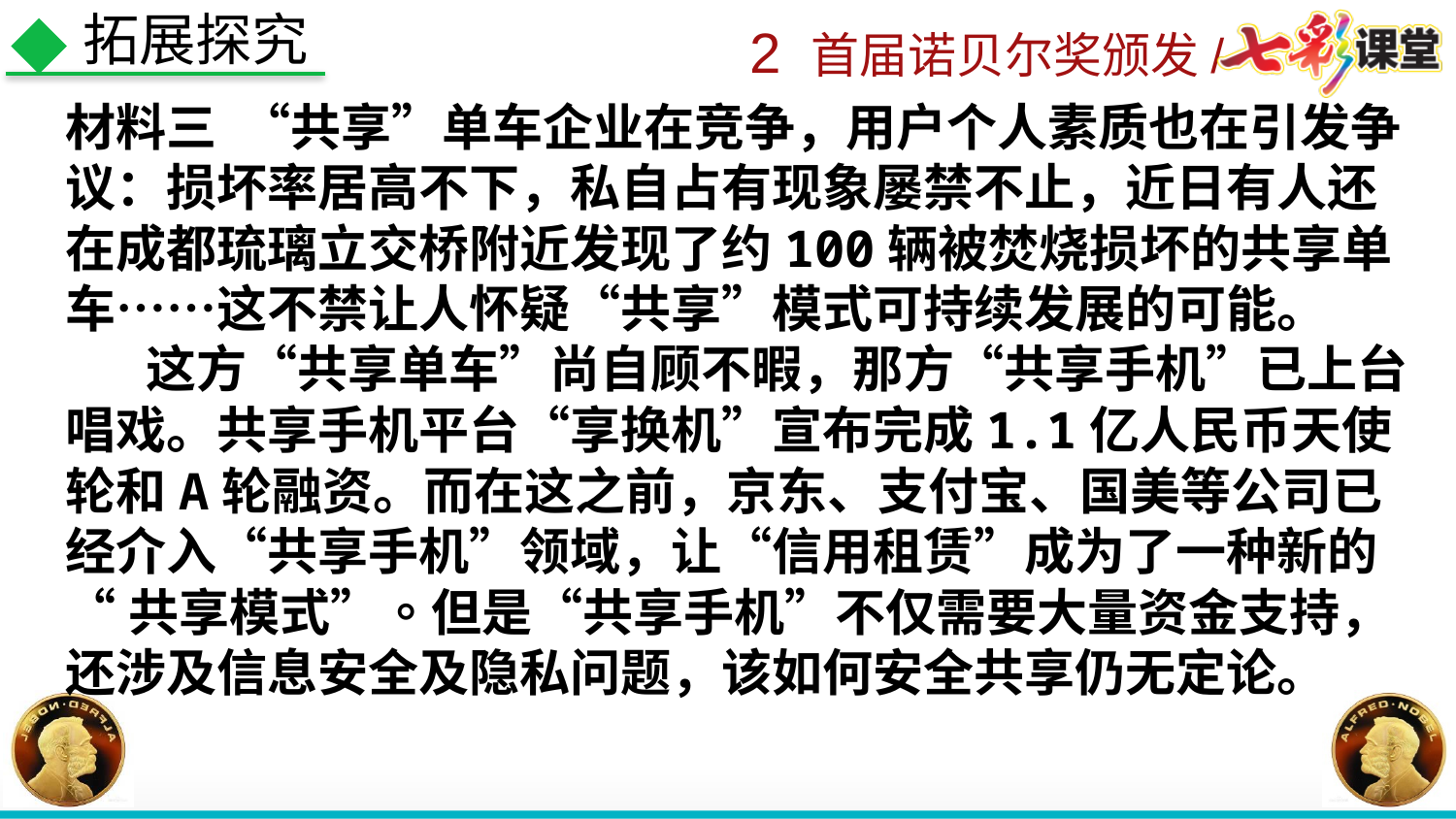

拓展探究

材料三  “共享”单车企业在竞争，用户个人素质也在引发争议：损坏率居高不下，私自占有现象屡禁不止，近日有人还在成都琉璃立交桥附近发现了约100辆被焚烧损坏的共享单车……这不禁让人怀疑“共享”模式可持续发展的可能。
      这方“共享单车”尚自顾不暇，那方“共享手机”已上台唱戏。共享手机平台“享换机”宣布完成1.1亿人民币天使轮和A轮融资。而在这之前，京东、支付宝、国美等公司已经介入“共享手机”领域，让“信用租赁”成为了一种新的
“共享模式”。但是“共享手机”不仅需要大量资金支持，还涉及信息安全及隐私问题，该如何安全共享仍无定论。